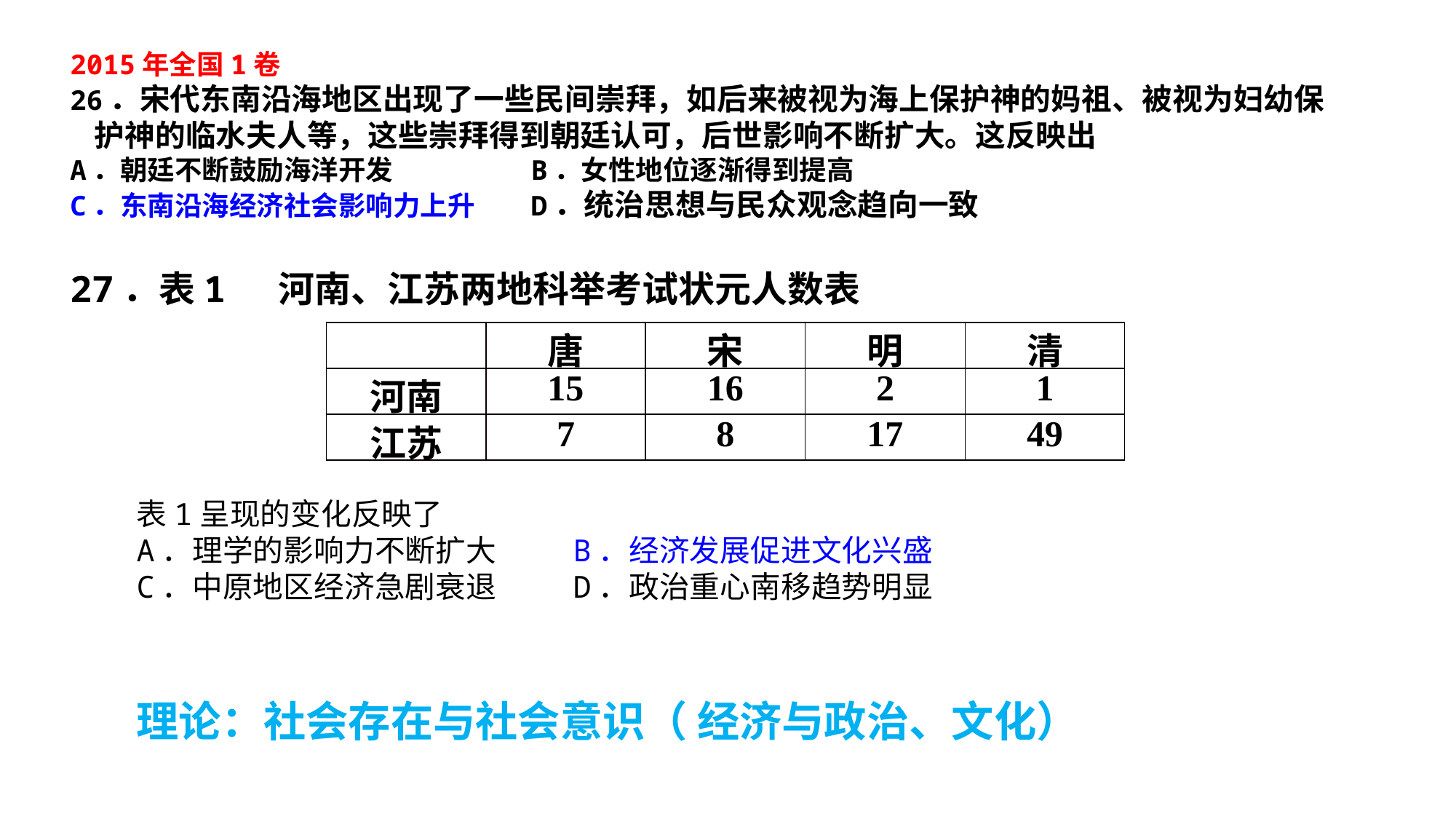

2015年全国1卷
26．宋代东南沿海地区出现了一些民间崇拜，如后来被视为海上保护神的妈祖、被视为妇幼保护神的临水夫人等，这些崇拜得到朝廷认可，后世影响不断扩大。这反映出
A．朝廷不断鼓励海洋开发      	B．女性地位逐渐得到提高
C．东南沿海经济社会影响力上升    	D．统治思想与民众观念趋向一致

27．表1  河南、江苏两地科举考试状元人数表

|  | 唐 | 宋 | 明 | 清 |
| --- | --- | --- | --- | --- |
| 河南 | 15 | 16 | 2 | 1 |
| 江苏 | 7 | 8 | 17 | 49 |

表1呈现的变化反映了
A．理学的影响力不断扩大      	B．经济发展促进文化兴盛
C．中原地区经济急剧衰退       	D．政治重心南移趋势明显
理论：社会存在与社会意识（ 经济与政治、文化）